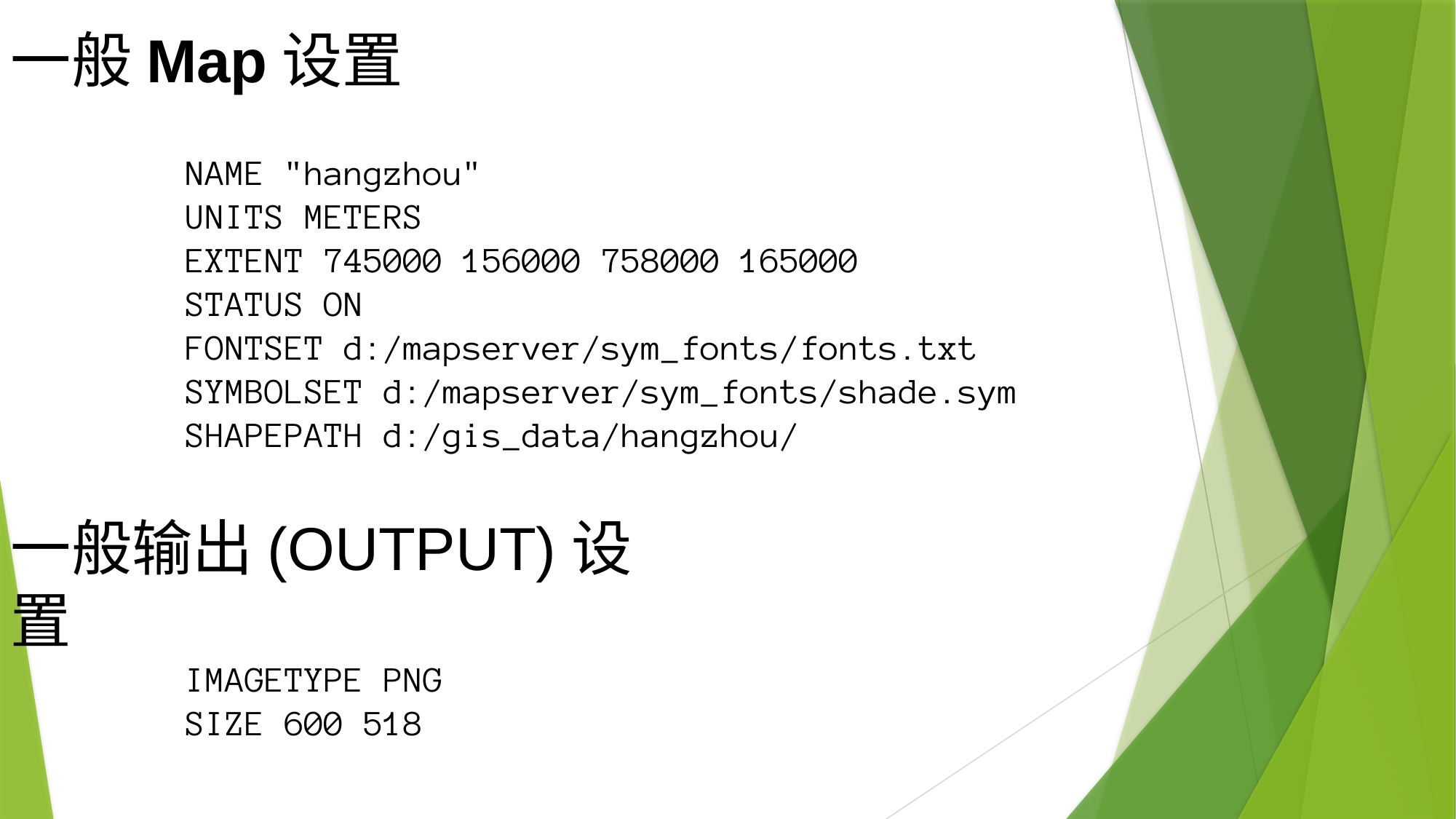

一般Map设置
NAME "hangzhou"
UNITS METERS
EXTENT 745000 156000 758000 165000
STATUS ON
FONTSET d:/mapserver/sym_fonts/fonts.txt
SYMBOLSET d:/mapserver/sym_fonts/shade.sym
SHAPEPATH d:/gis_data/hangzhou/
一般输出(OUTPUT)设置
IMAGETYPE PNG
SIZE 600 518